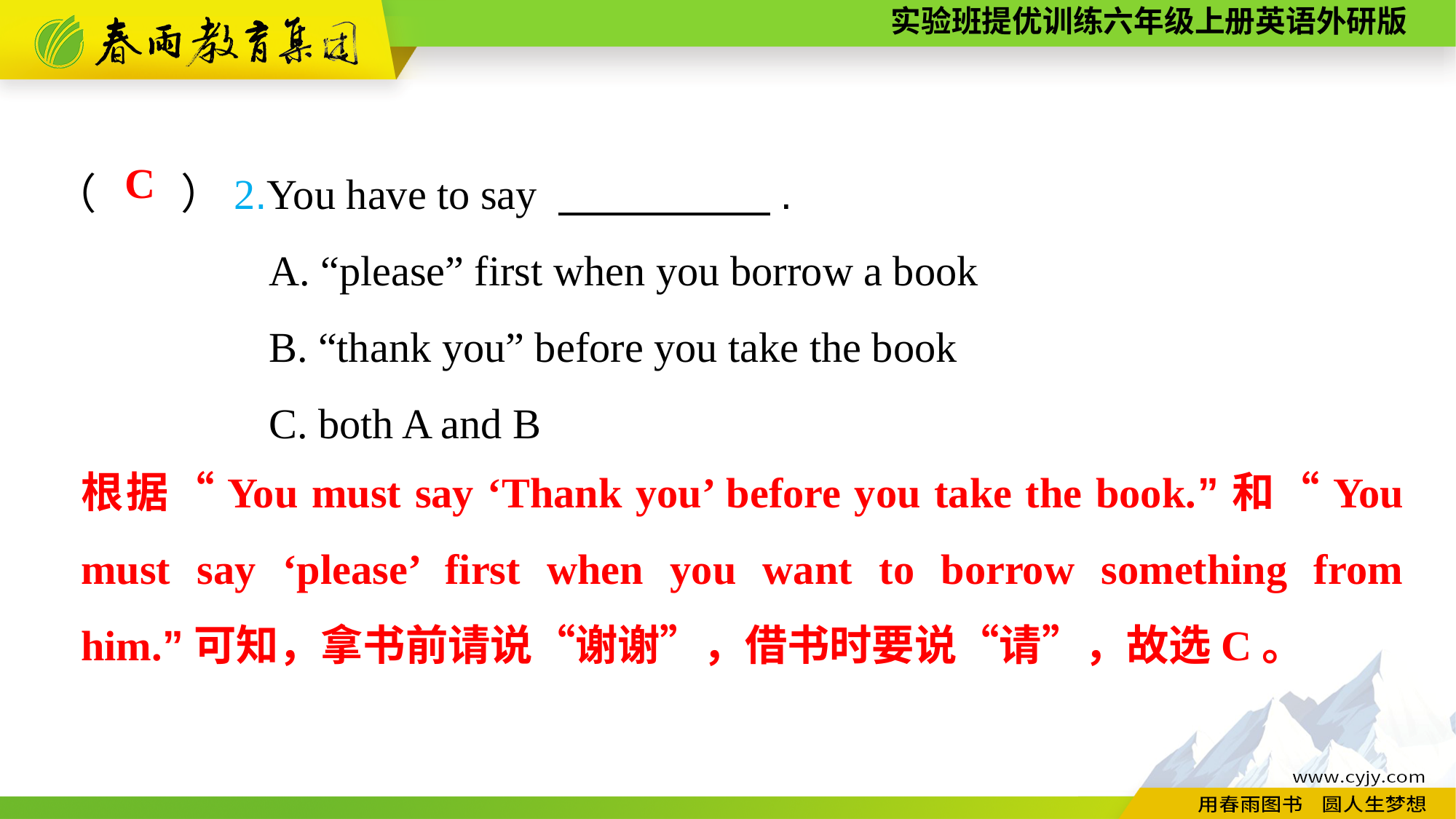

（　　）2.You have to say 　　　　　.
A. “please” first when you borrow a book
B. “thank you” before you take the book
C. both A and B
C
根据“You must say ‘Thank you’ before you take the book.”和“You must say ‘please’ first when you want to borrow something from him.”可知，拿书前请说“谢谢”，借书时要说“请”，故选C。